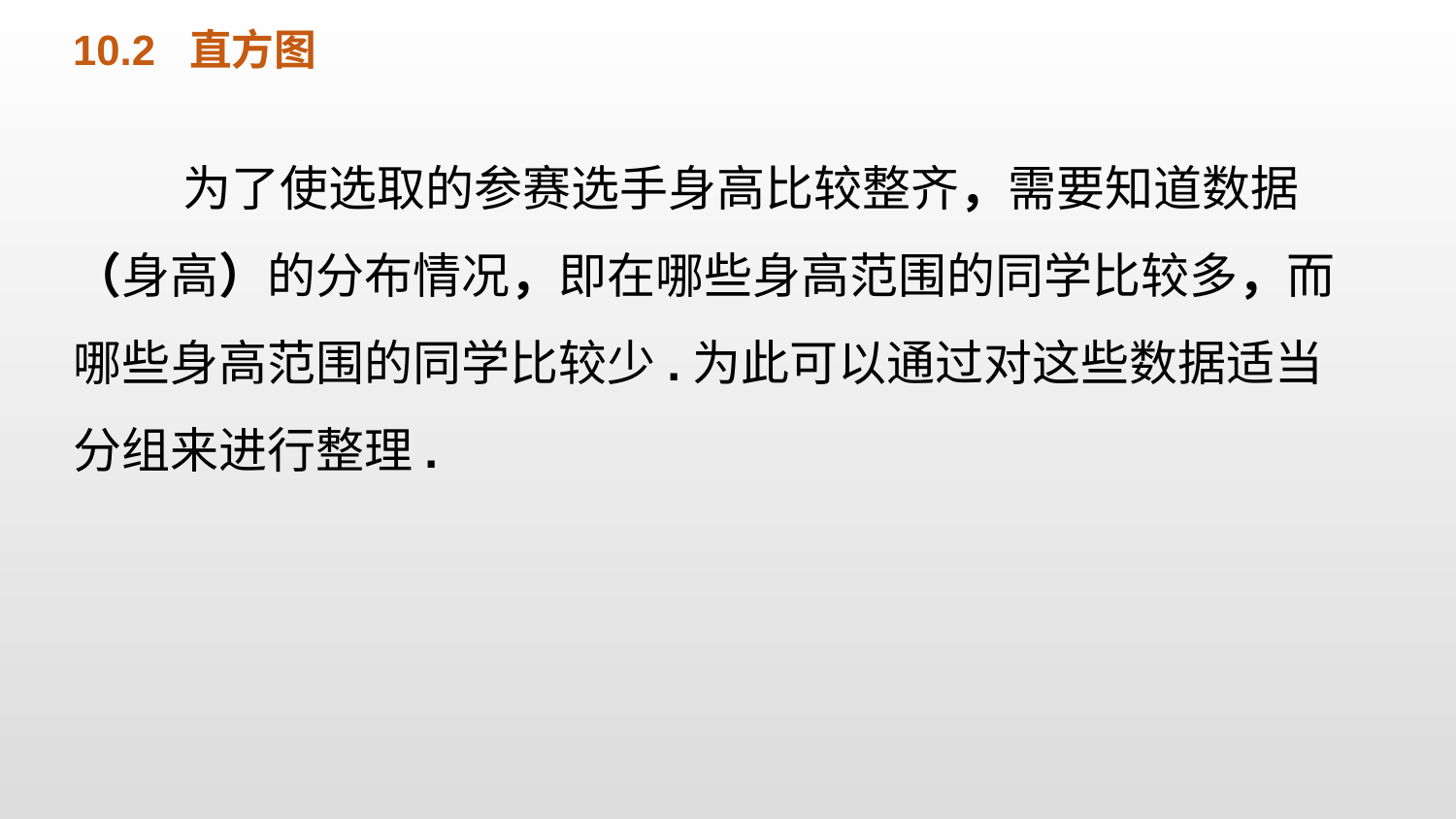

10.2  直方图

         为了使选取的参赛选手身高比较整齐，需要知道数据（身高）的分布情况，即在哪些身高范围的同学比较多，而哪些身高范围的同学比较少.为此可以通过对这些数据适当分组来进行整理.